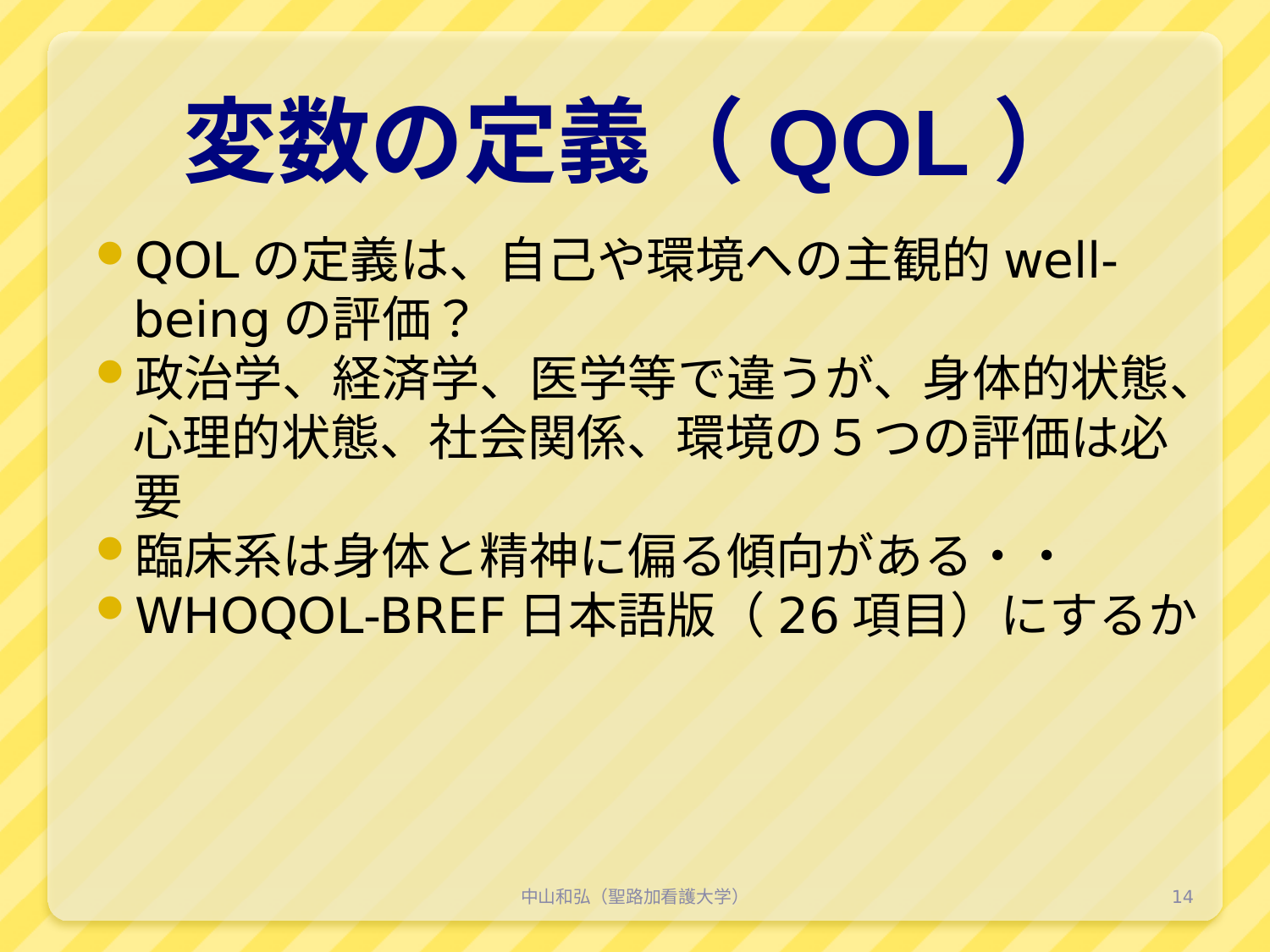

# 変数の定義（QOL）
QOLの定義は、自己や環境への主観的well-beingの評価？
政治学、経済学、医学等で違うが、身体的状態、心理的状態、社会関係、環境の５つの評価は必要
臨床系は身体と精神に偏る傾向がある・・
WHOQOL-BREF日本語版（26項目）にするか

中山和弘（聖路加看護大学）
14